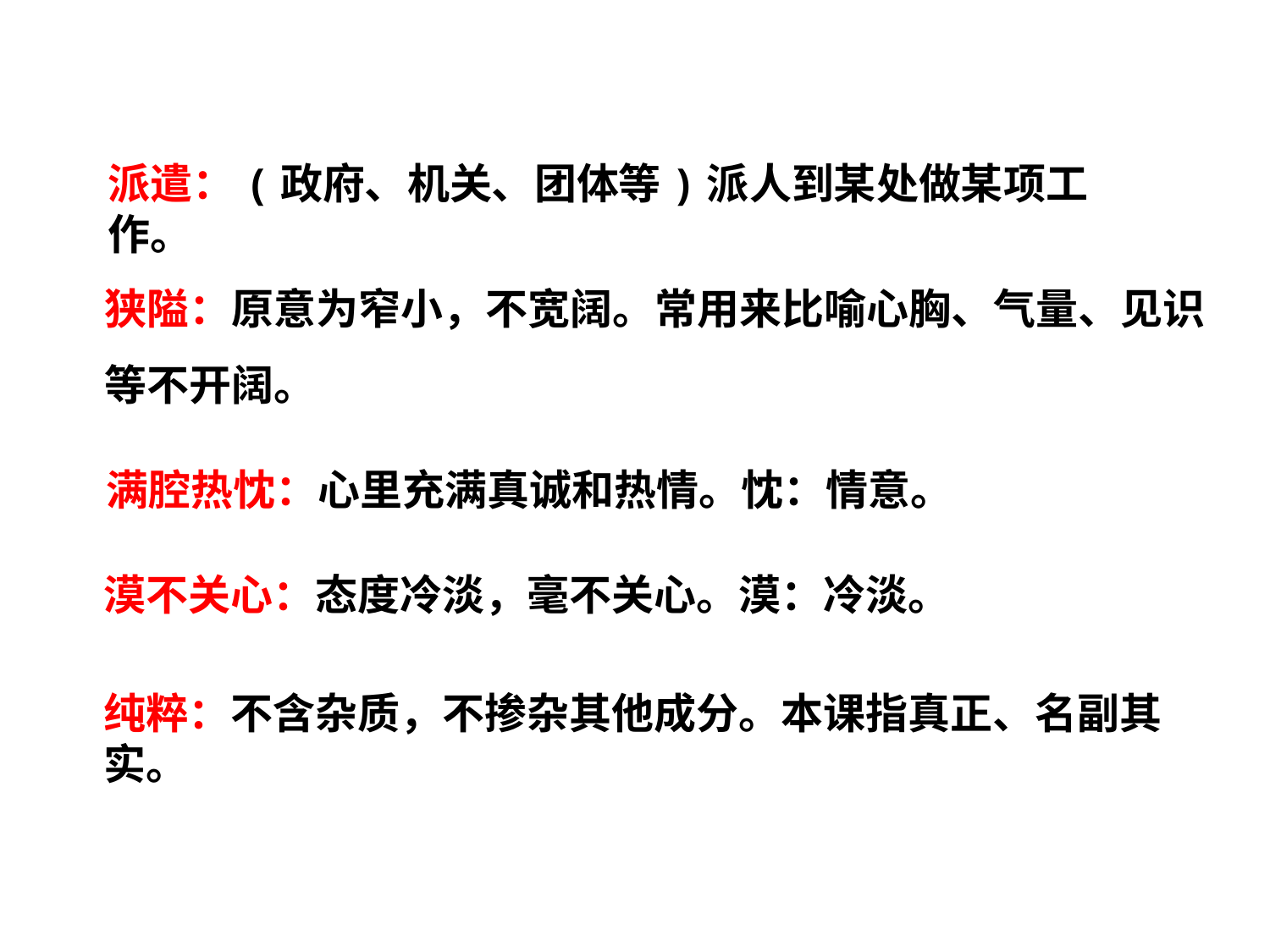

派遣：(政府、机关、团体等)派人到某处做某项工作。
狭隘：原意为窄小，不宽阔。常用来比喻心胸、气量、见识等不开阔。
满腔热忱：心里充满真诚和热情。忱：情意。
漠不关心：态度冷淡，毫不关心。漠：冷淡。
纯粹：不含杂质，不掺杂其他成分。本课指真正、名副其实。